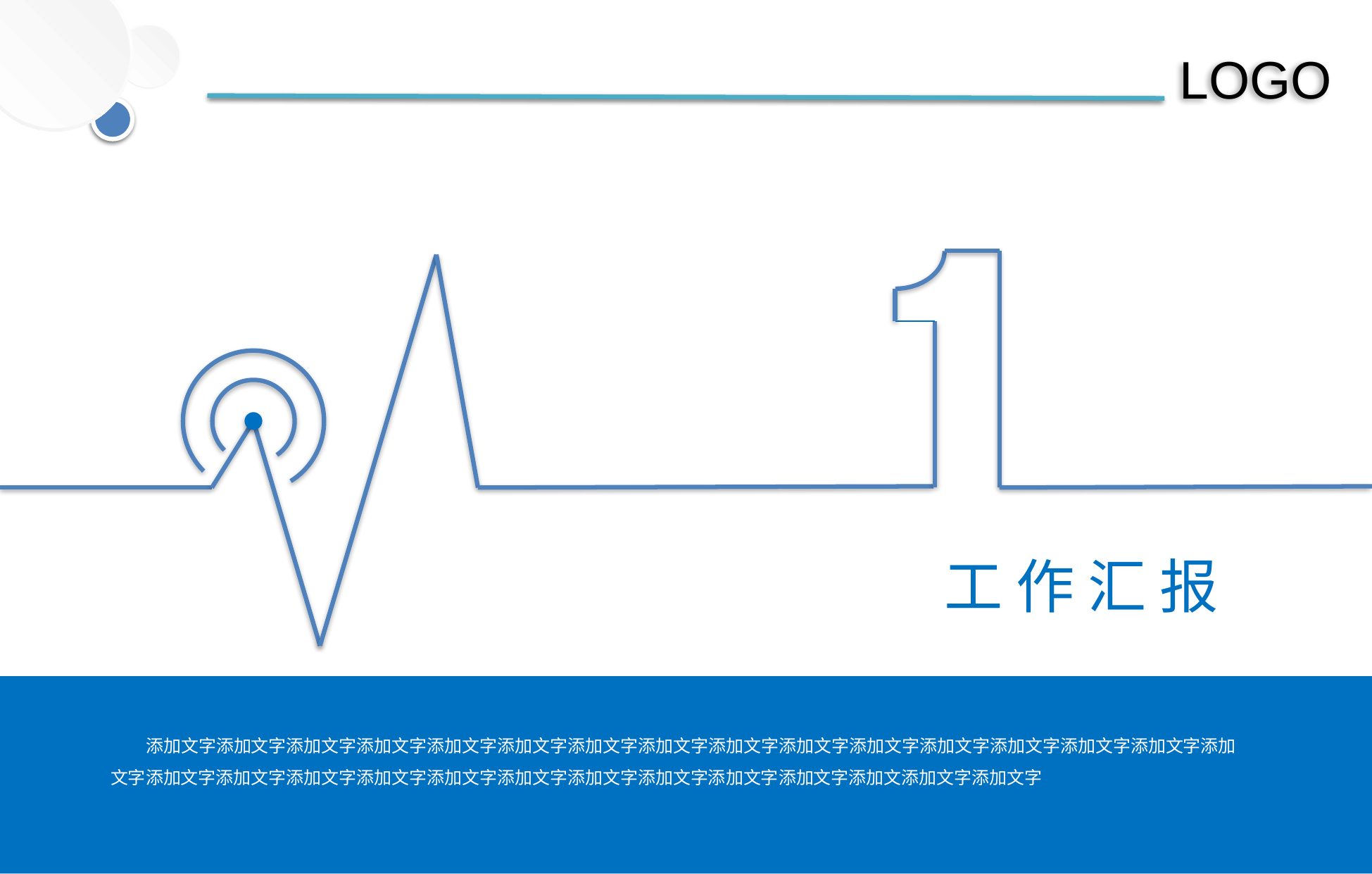

工 作 汇 报

        添加文字添加文字添加文字添加文字添加文字添加文字添加文字添加文字添加文字添加文字添加文字添加文字添加文字添加文字添加文字添加文字添加文字添加文字添加文字添加文字添加文字添加文字添加文字添加文字添加文字添加文字添加文添加文字添加文字